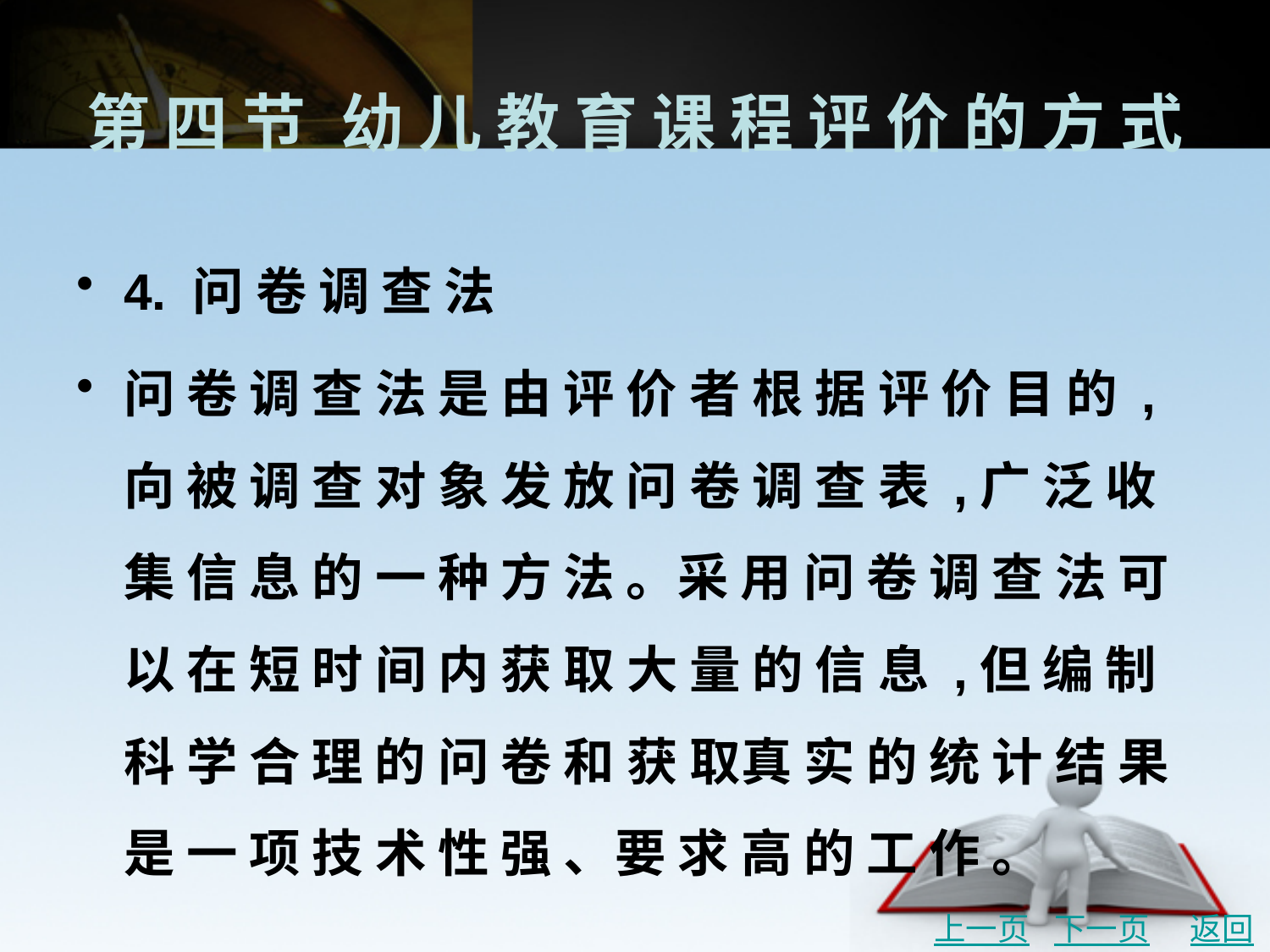

# 第 四 节	幼 儿 教 育 课 程 评 价 的 方 式
4. 问 卷 调 查 法
问 卷 调 查 法 是 由 评 价 者 根 据 评 价 目 的 ,向 被 调 查 对 象 发 放 问 卷 调 查 表 ,广 泛 收 集 信 息 的 一 种 方 法 。采 用 问 卷 调 查 法 可 以 在 短 时 间 内 获 取 大 量 的 信 息 ,但 编 制 科 学 合 理 的 问 卷 和 获 取真 实 的 统 计 结 果 是 一 项 技 术 性 强 、要 求 高 的 工 作 。

上一页
下一页
返回